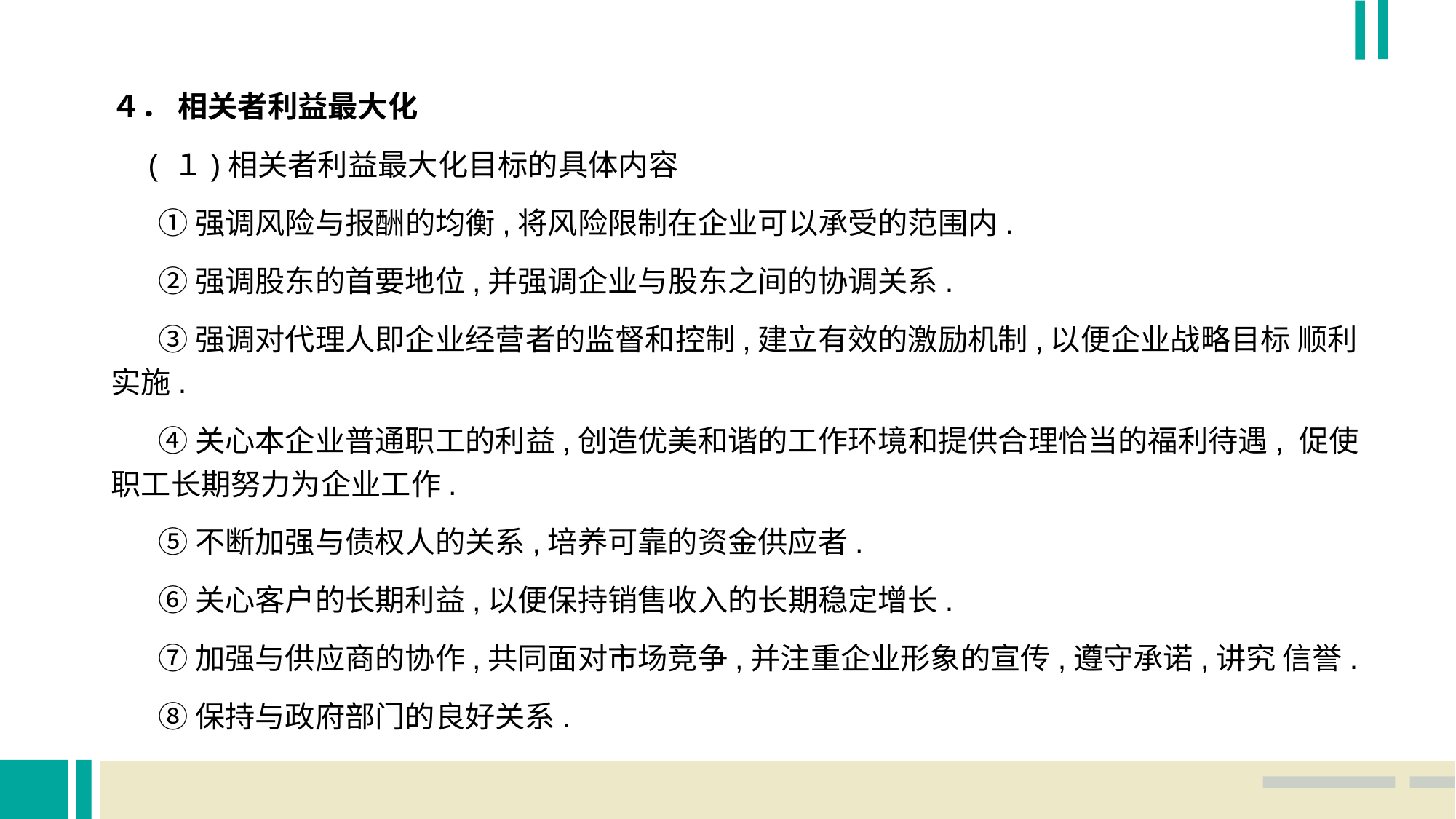

４． 相关者利益最大化
　( １)相关者利益最大化目标的具体内容
       ①强调风险与报酬的均衡,将风险限制在企业可以承受的范围内.
       ②强调股东的首要地位,并强调企业与股东之间的协调关系.
       ③强调对代理人即企业经营者的监督和控制,建立有效的激励机制,以便企业战略目标 顺利实施.
       ④关心本企业普通职工的利益,创造优美和谐的工作环境和提供合理恰当的福利待遇, 促使职工长期努力为企业工作.
       ⑤不断加强与债权人的关系,培养可靠的资金供应者.
       ⑥关心客户的长期利益,以便保持销售收入的长期稳定增长.
       ⑦加强与供应商的协作,共同面对市场竞争,并注重企业形象的宣传,遵守承诺,讲究 信誉.
       ⑧保持与政府部门的良好关系.